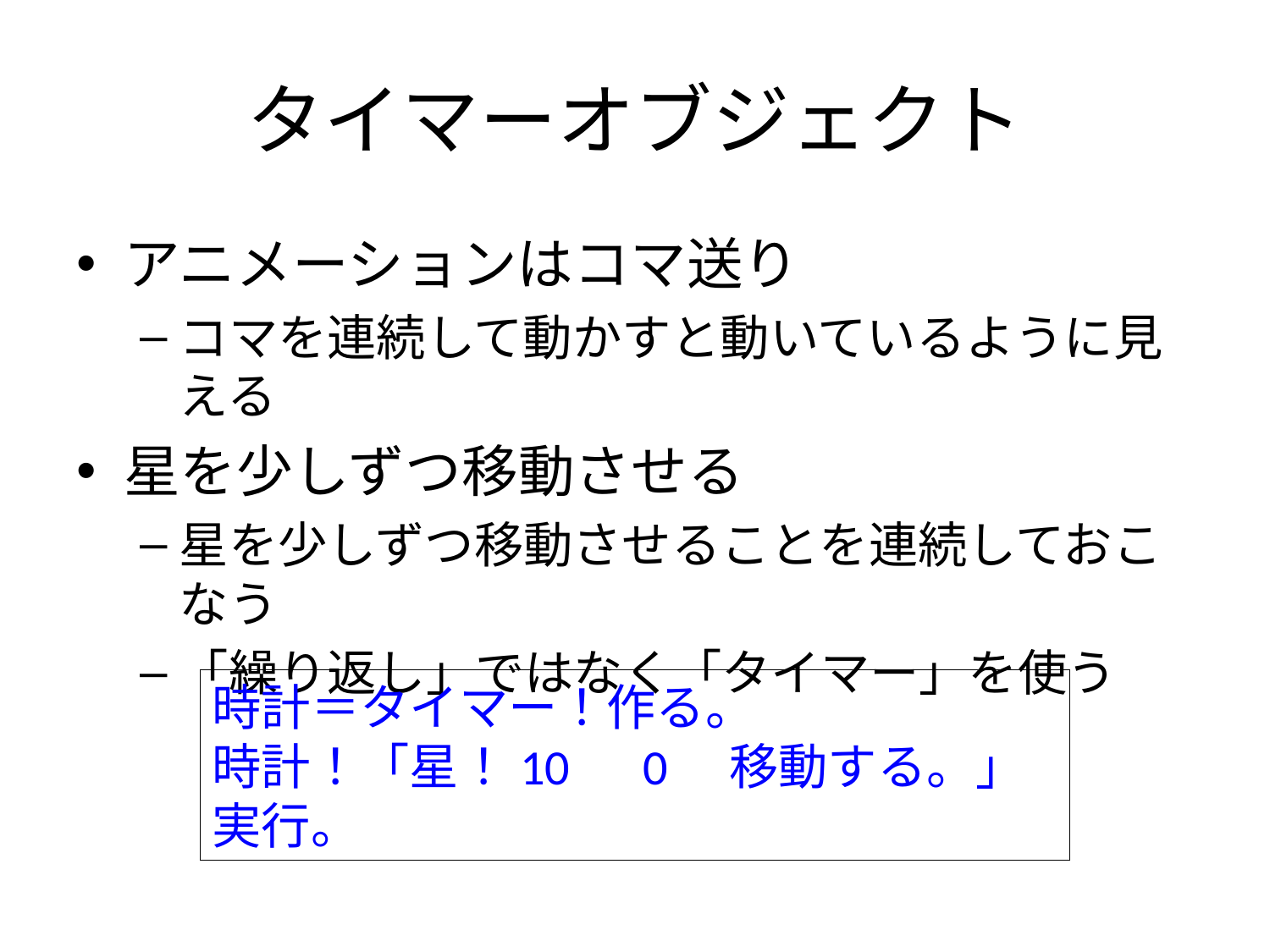

# タイマーオブジェクト
アニメーションはコマ送り
コマを連続して動かすと動いているように見える
星を少しずつ移動させる
星を少しずつ移動させることを連続しておこなう
「繰り返し」ではなく「タイマー」を使う
時計＝タイマー！作る。
時計！「星！10　0　移動する。」実行。